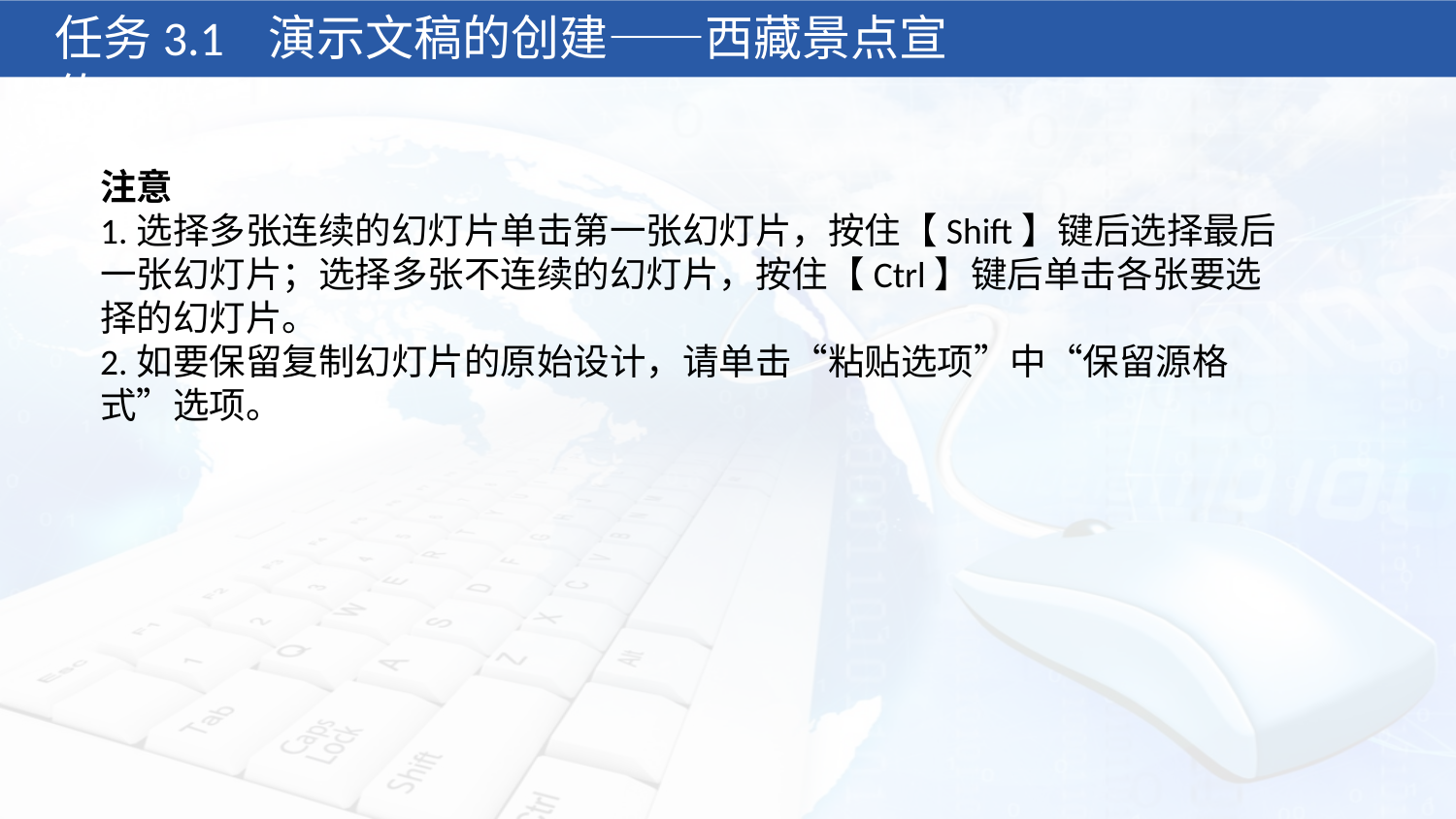

任务3.1   演示文稿的创建——西藏景点宣传
注意
1.选择多张连续的幻灯片单击第一张幻灯片，按住【Shift】键后选择最后一张幻灯片；选择多张不连续的幻灯片，按住【Ctrl】键后单击各张要选择的幻灯片。
2.如要保留复制幻灯片的原始设计，请单击“粘贴选项”中“保留源格式”选项。